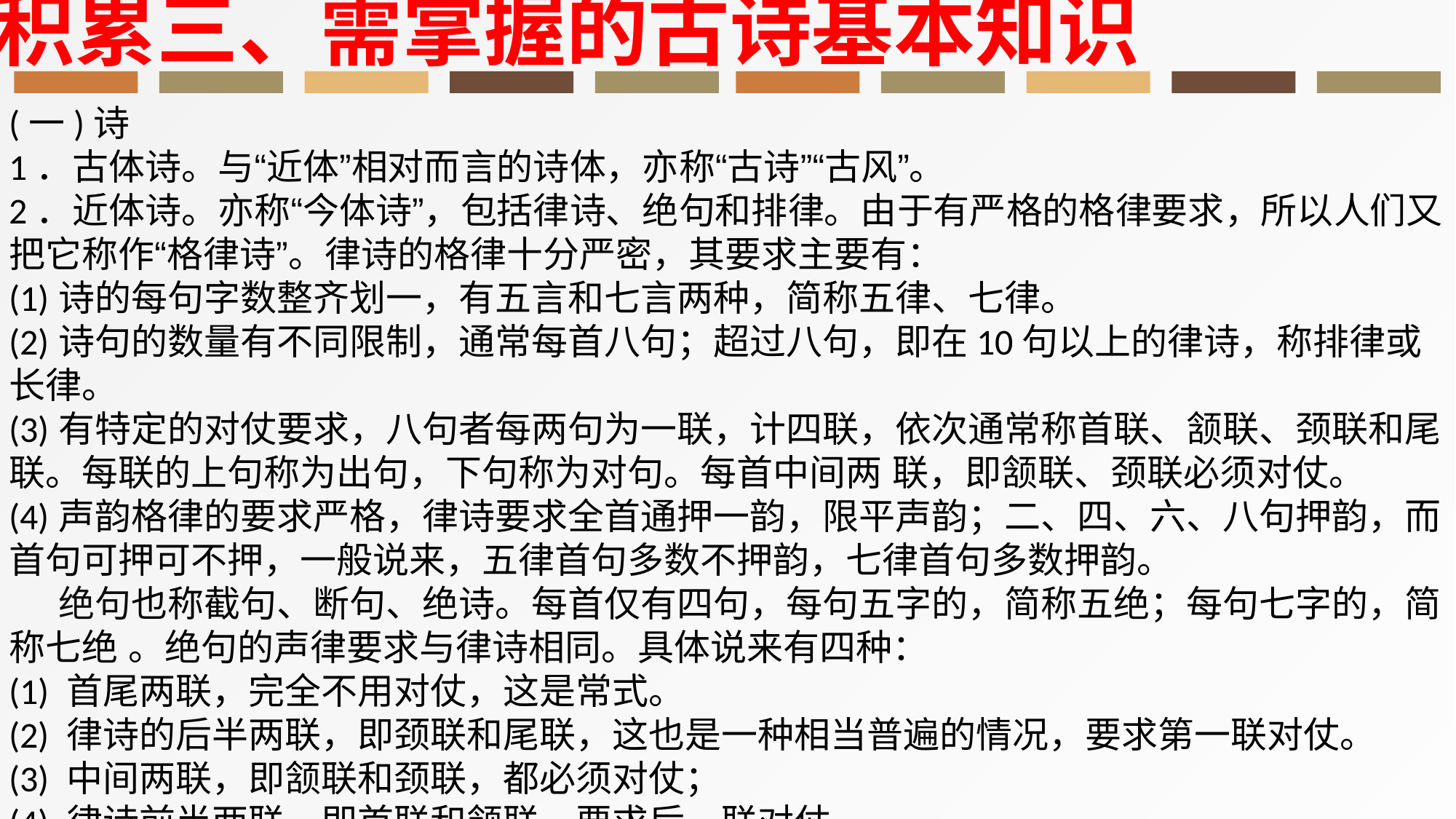

积累三、需掌握的古诗基本知识

(一)诗
1．古体诗。与“近体”相对而言的诗体，亦称“古诗”“古风”。
2．近体诗。亦称“今体诗”，包括律诗、绝句和排律。由于有严格的格律要求，所以人们又把它称作“格律诗”。律诗的格律十分严密，其要求主要有：
(1)诗的每句字数整齐划一，有五言和七言两种，简称五律、七律。
(2)诗句的数量有不同限制，通常每首八句；超过八句，即在10句以上的律诗，称排律或长律。
(3)有特定的对仗要求，八句者每两句为一联，计四联，依次通常称首联、颔联、颈联和尾联。每联的上句称为出句，下句称为对句。每首中间两 联，即颔联、颈联必须对仗。
(4)声韵格律的要求严格，律诗要求全首通押一韵，限平声韵；二、四、六、八句押韵，而首句可押可不押，一般说来，五律首句多数不押韵，七律首句多数押韵。
    绝句也称截句、断句、绝诗。每首仅有四句，每句五字的，简称五绝；每句七字的，简称七绝 。绝句的声律要求与律诗相同。具体说来有四种：
(1) 首尾两联，完全不用对仗，这是常式。
(2) 律诗的后半两联，即颈联和尾联，这也是一种相当普遍的情况，要求第一联对仗。
(3) 中间两联，即颔联和颈联，都必须对仗；
(4) 律诗前半两联，即首联和颔联，要求后一联对仗。